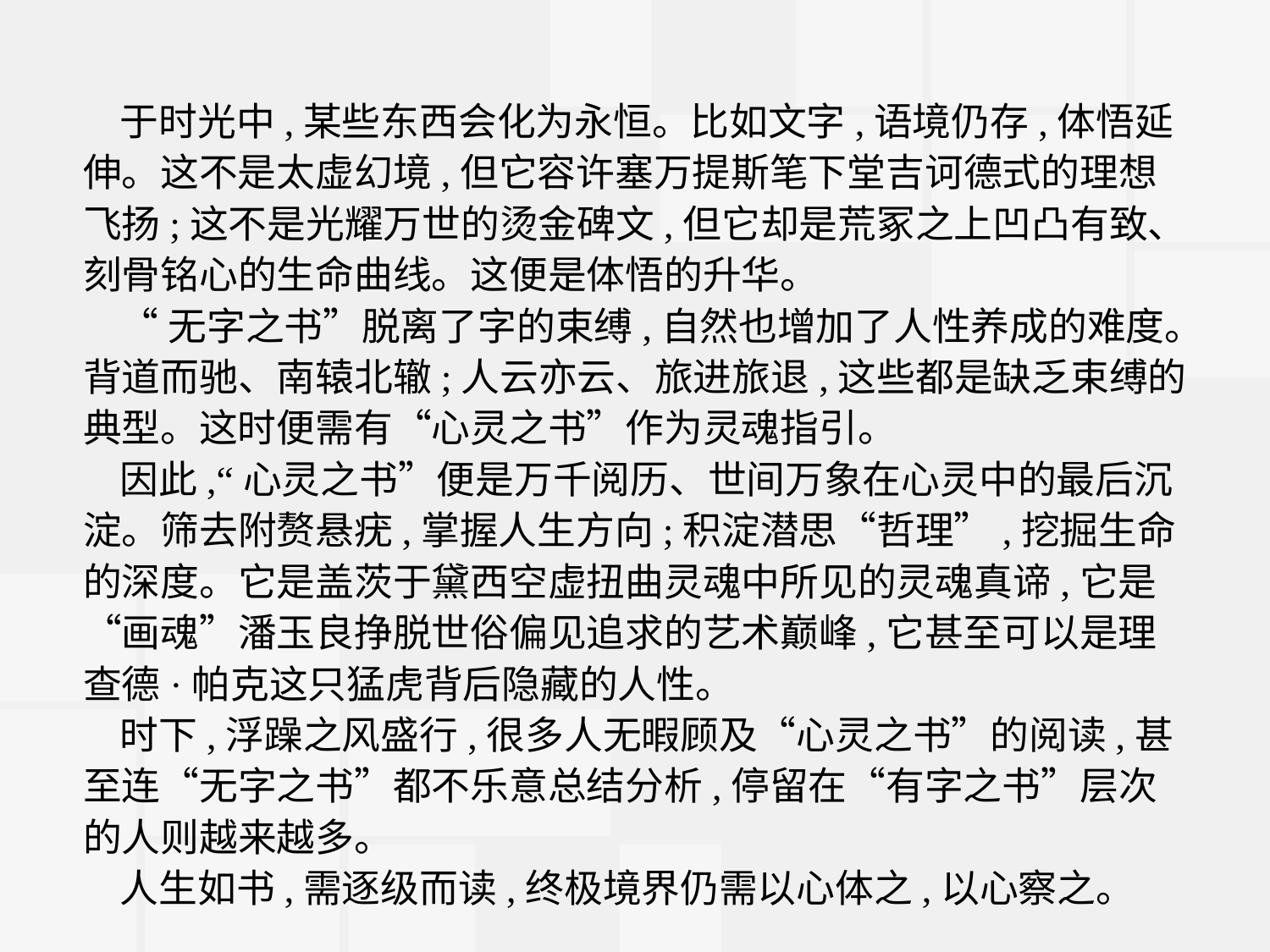

于时光中,某些东西会化为永恒。比如文字,语境仍存,体悟延伸。这不是太虚幻境,但它容许塞万提斯笔下堂吉诃德式的理想飞扬;这不是光耀万世的烫金碑文,但它却是荒冢之上凹凸有致、刻骨铭心的生命曲线。这便是体悟的升华。
“无字之书”脱离了字的束缚,自然也增加了人性养成的难度。背道而驰、南辕北辙;人云亦云、旅进旅退,这些都是缺乏束缚的典型。这时便需有“心灵之书”作为灵魂指引。
因此,“心灵之书”便是万千阅历、世间万象在心灵中的最后沉淀。筛去附赘悬疣,掌握人生方向;积淀潜思“哲理”,挖掘生命的深度。它是盖茨于黛西空虚扭曲灵魂中所见的灵魂真谛,它是“画魂”潘玉良挣脱世俗偏见追求的艺术巅峰,它甚至可以是理查德·帕克这只猛虎背后隐藏的人性。
时下,浮躁之风盛行,很多人无暇顾及“心灵之书”的阅读,甚至连“无字之书”都不乐意总结分析,停留在“有字之书”层次的人则越来越多。
人生如书,需逐级而读,终极境界仍需以心体之,以心察之。